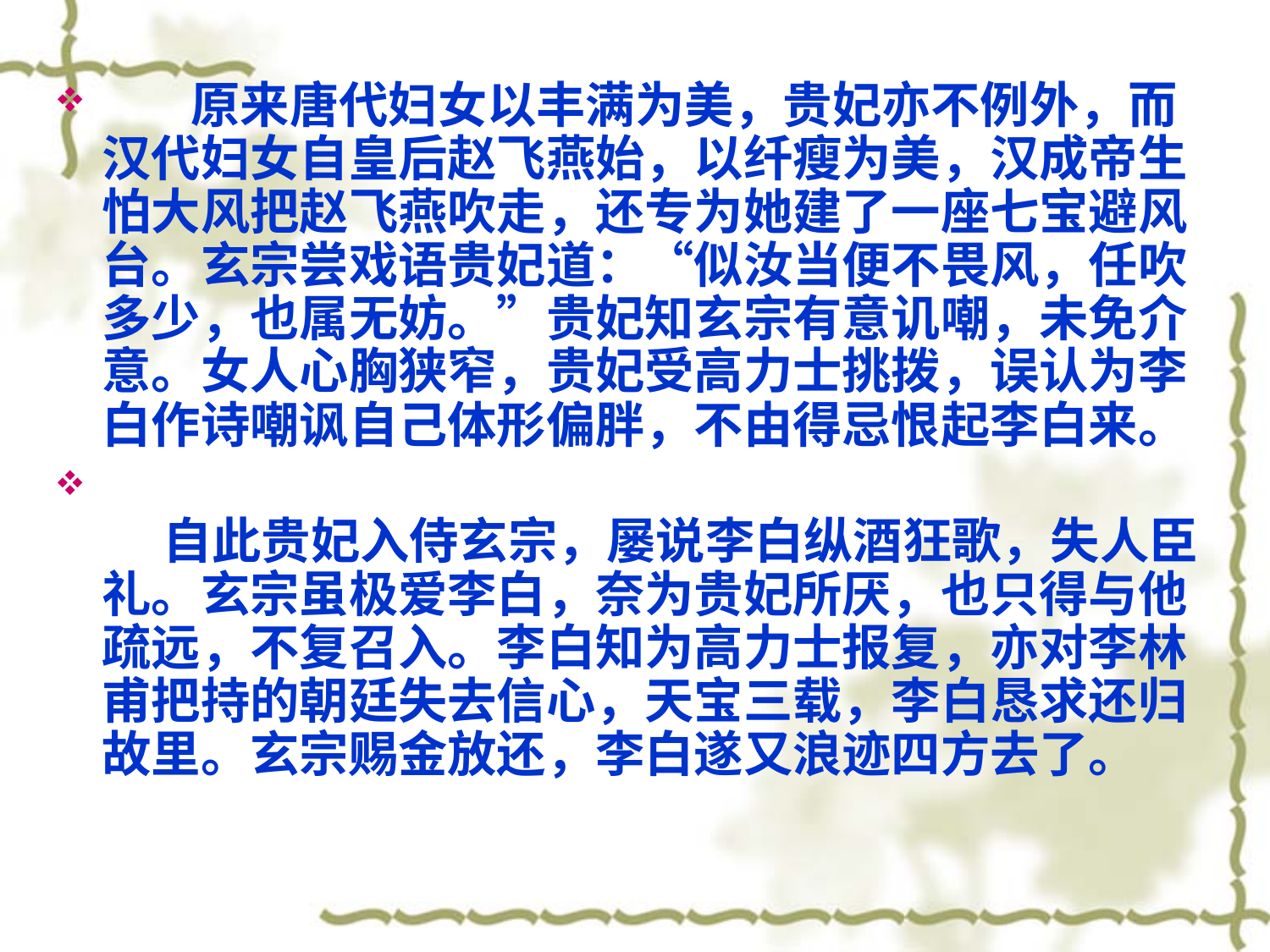

原来唐代妇女以丰满为美，贵妃亦不例外，而汉代妇女自皇后赵飞燕始，以纤瘦为美，汉成帝生怕大风把赵飞燕吹走，还专为她建了一座七宝避风台。玄宗尝戏语贵妃道：“似汝当便不畏风，任吹多少，也属无妨。”贵妃知玄宗有意讥嘲，未免介意。女人心胸狭窄，贵妃受高力士挑拨，误认为李白作诗嘲讽自己体形偏胖，不由得忌恨起李白来。
　 自此贵妃入侍玄宗，屡说李白纵酒狂歌，失人臣礼。玄宗虽极爱李白，奈为贵妃所厌，也只得与他疏远，不复召入。李白知为高力士报复，亦对李林甫把持的朝廷失去信心，天宝三载，李白恳求还归故里。玄宗赐金放还，李白遂又浪迹四方去了。